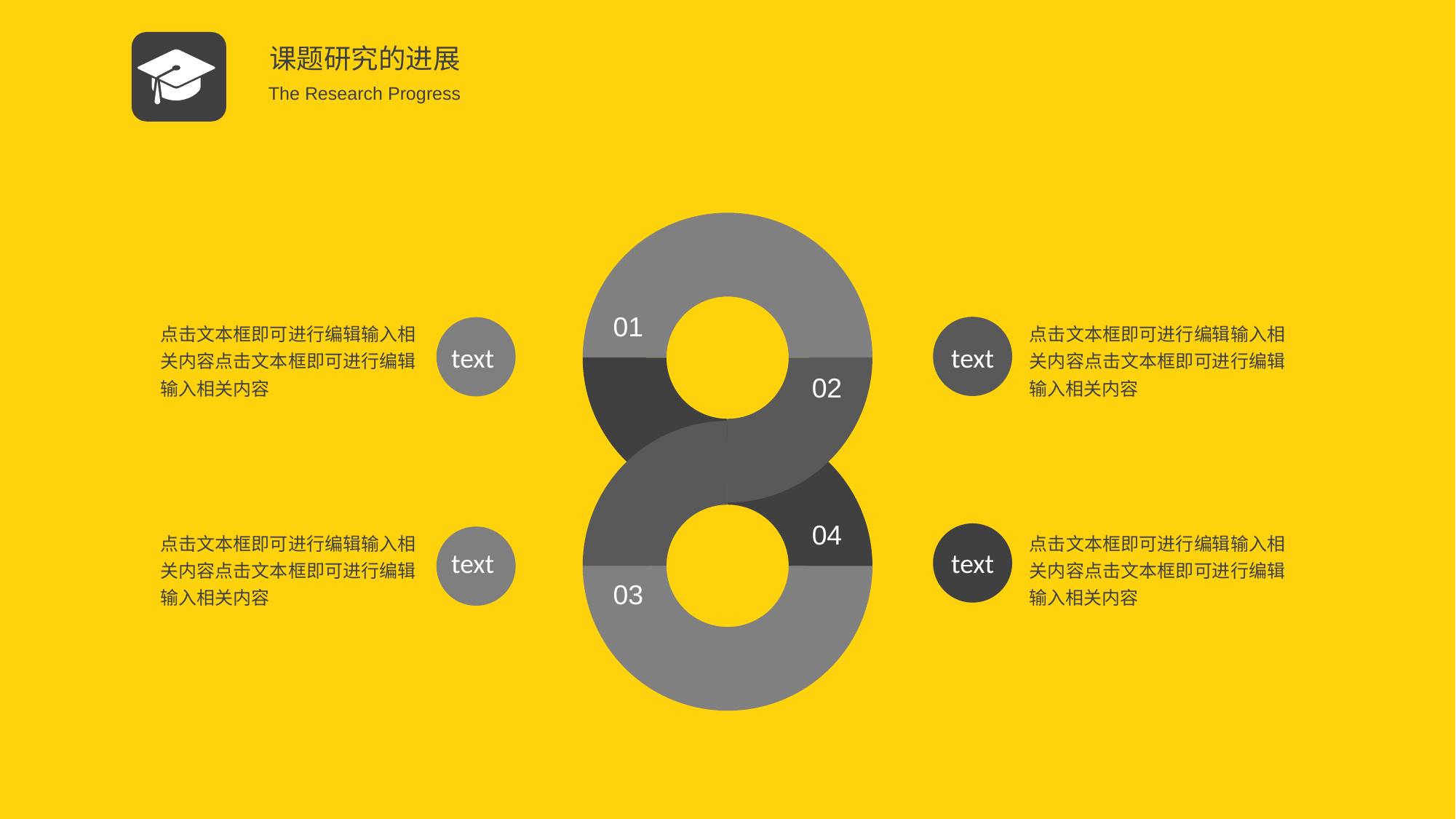

课题研究的进展

The Research Progress

01
点击文本框即可进行编辑输入相关内容点击文本框即可进行编辑输入相关内容
点击文本框即可进行编辑输入相关内容点击文本框即可进行编辑输入相关内容

text
text
02

04
点击文本框即可进行编辑输入相关内容点击文本框即可进行编辑输入相关内容
点击文本框即可进行编辑输入相关内容点击文本框即可进行编辑输入相关内容

text
text
03